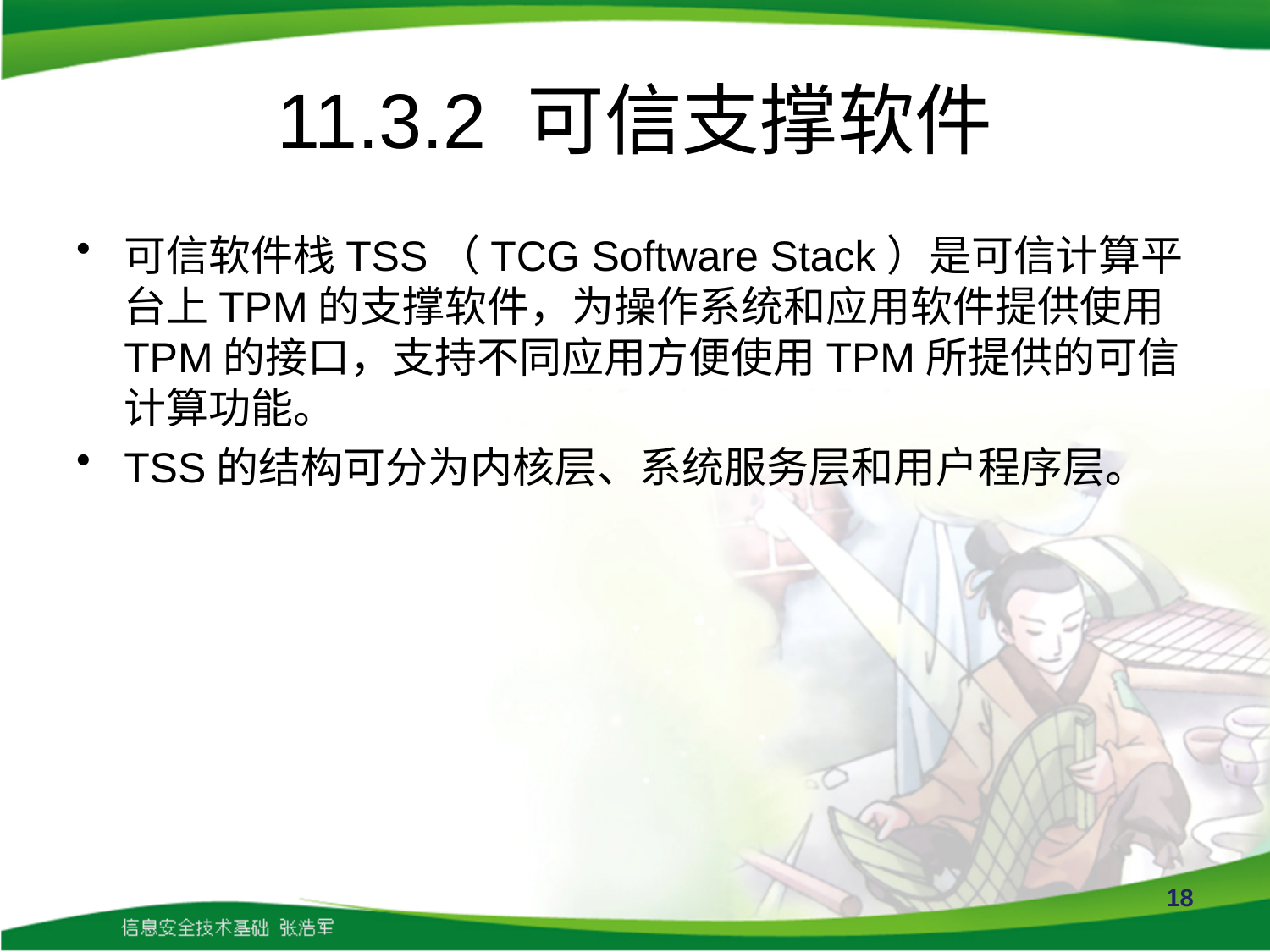

# 11.3.2 可信支撑软件
可信软件栈TSS（TCG Software Stack）是可信计算平台上TPM的支撑软件，为操作系统和应用软件提供使用TPM的接口，支持不同应用方便使用TPM所提供的可信计算功能。
TSS的结构可分为内核层、系统服务层和用户程序层。

18